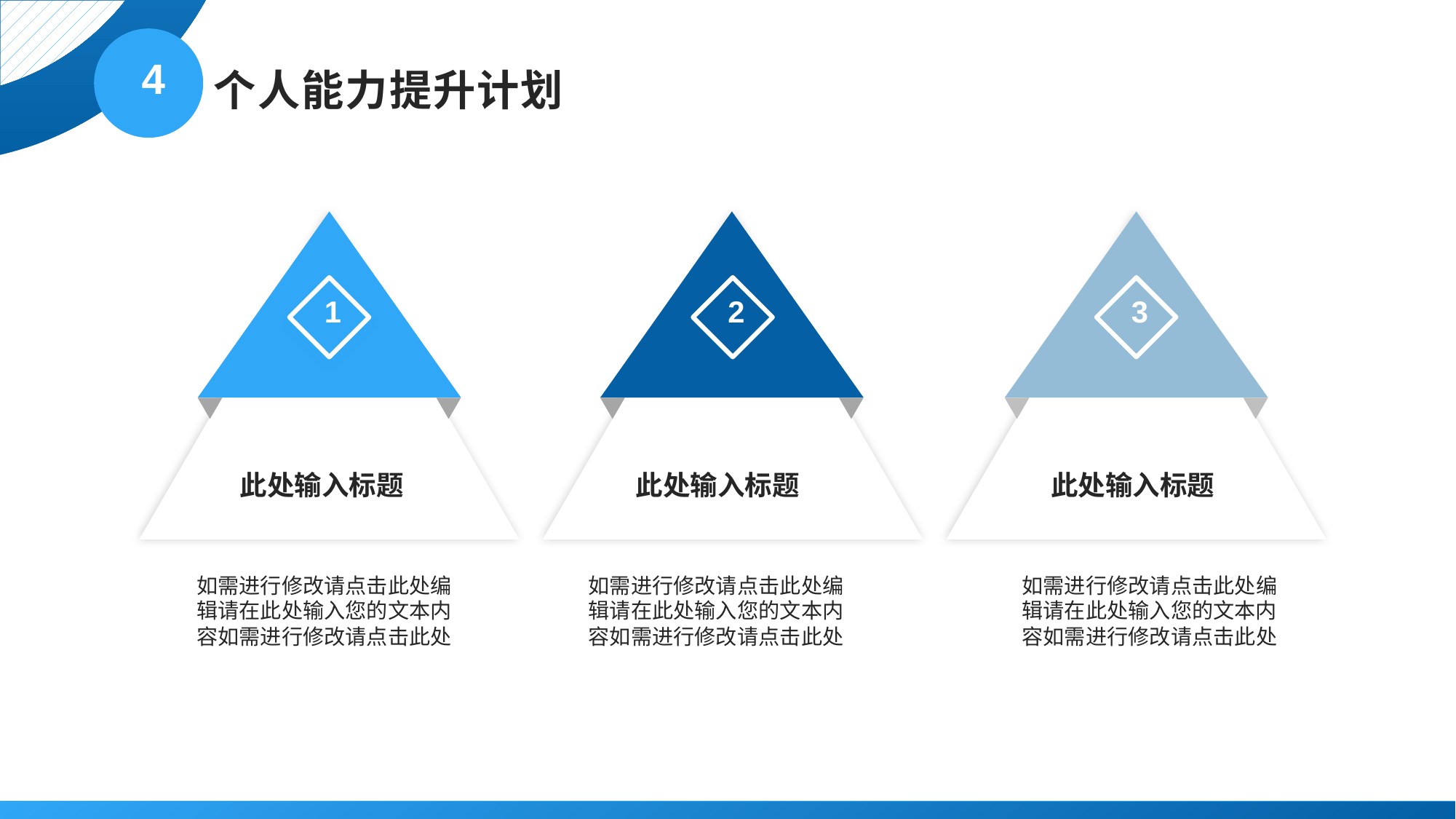

个人能力提升计划
4

1
2
3
此处输入标题
此处输入标题
此处输入标题
如需进行修改请点击此处编辑请在此处输入您的文本内容如需进行修改请点击此处
如需进行修改请点击此处编辑请在此处输入您的文本内容如需进行修改请点击此处
如需进行修改请点击此处编辑请在此处输入您的文本内容如需进行修改请点击此处